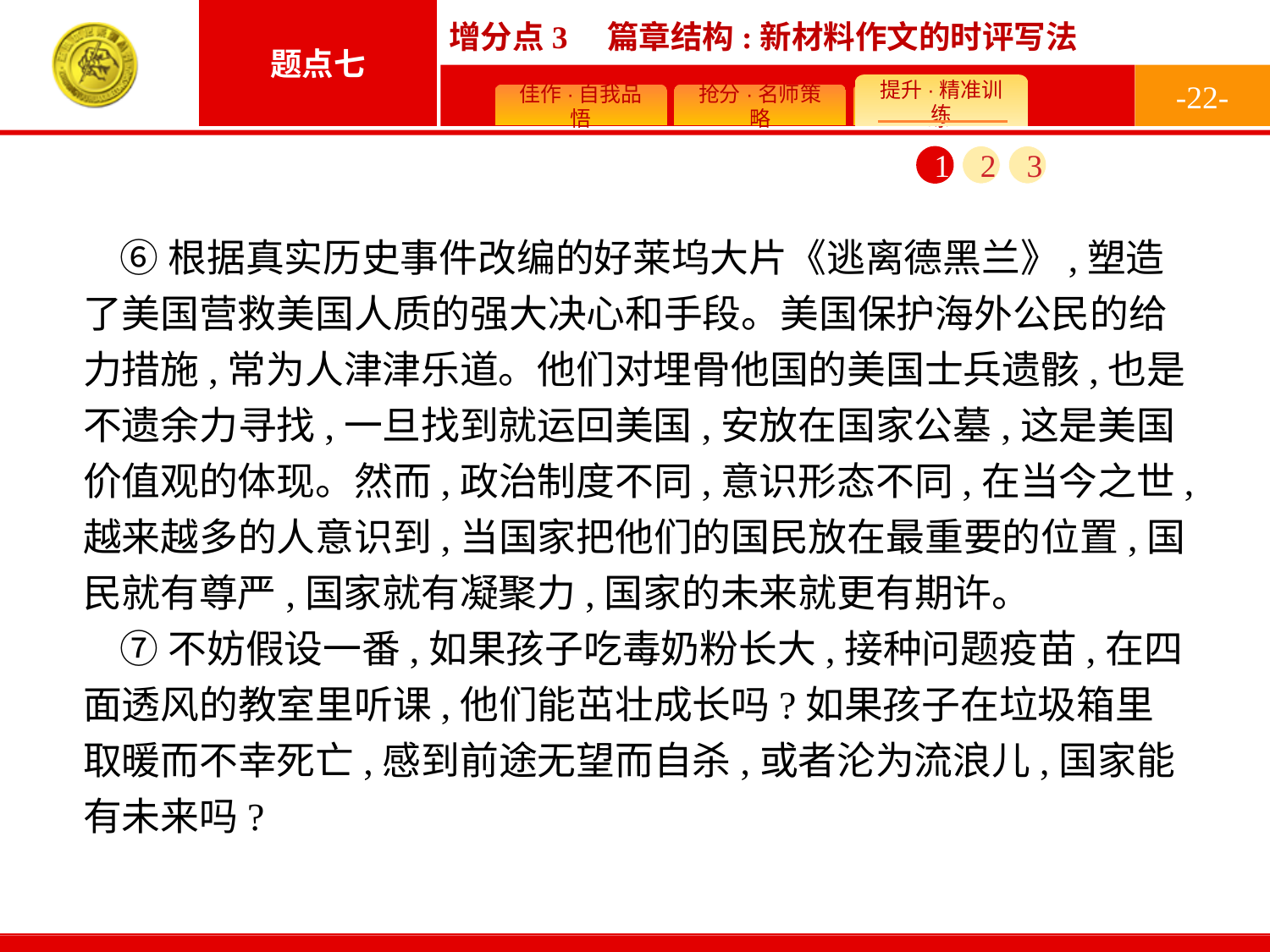

-22-
1
2
3
⑥根据真实历史事件改编的好莱坞大片《逃离德黑兰》,塑造了美国营救美国人质的强大决心和手段。美国保护海外公民的给力措施,常为人津津乐道。他们对埋骨他国的美国士兵遗骸,也是不遗余力寻找,一旦找到就运回美国,安放在国家公墓,这是美国价值观的体现。然而,政治制度不同,意识形态不同,在当今之世,越来越多的人意识到,当国家把他们的国民放在最重要的位置,国民就有尊严,国家就有凝聚力,国家的未来就更有期许。
⑦不妨假设一番,如果孩子吃毒奶粉长大,接种问题疫苗,在四面透风的教室里听课,他们能茁壮成长吗?如果孩子在垃圾箱里取暖而不幸死亡,感到前途无望而自杀,或者沦为流浪儿,国家能有未来吗?